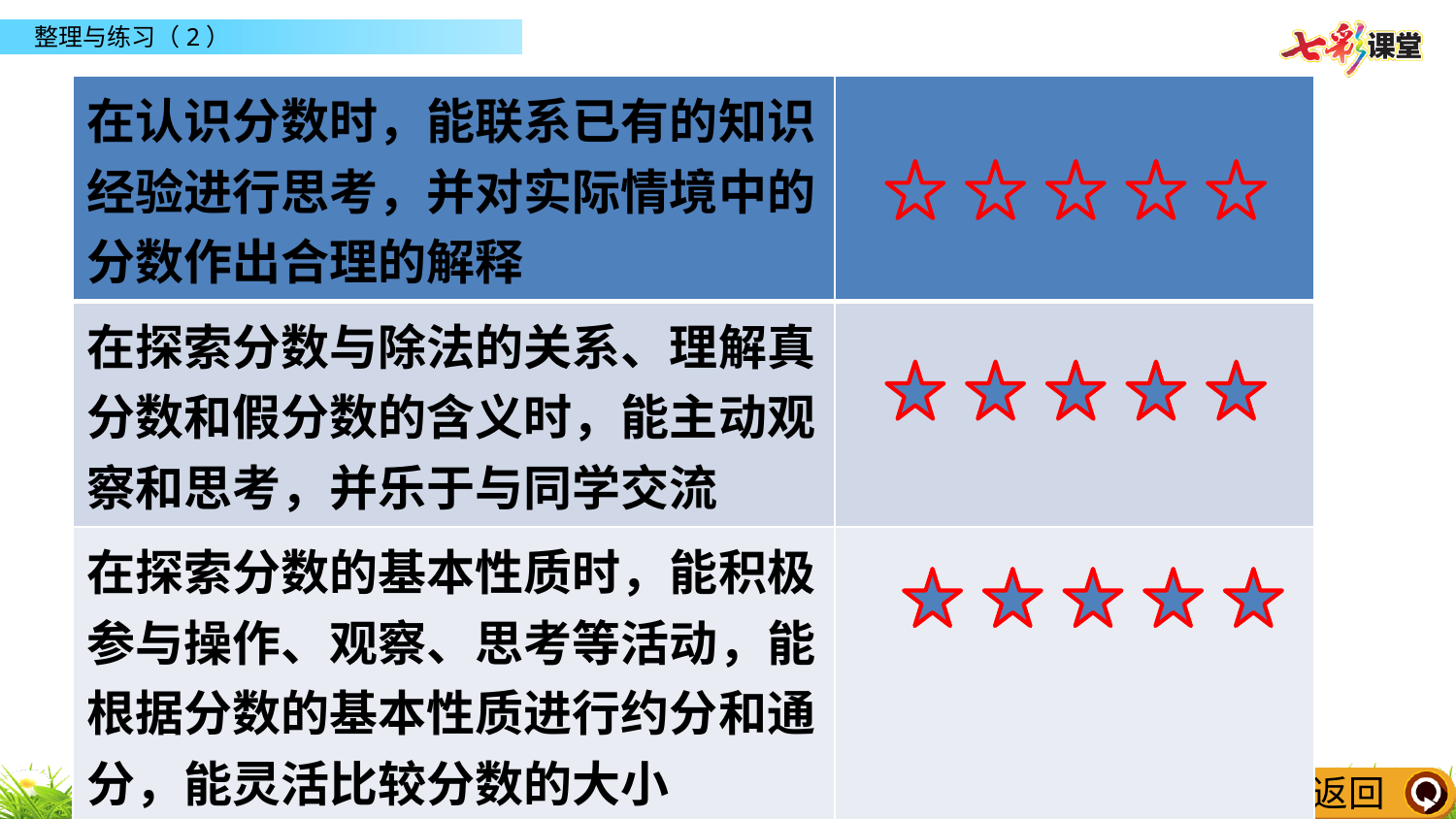

| 在认识分数时，能联系已有的知识经验进行思考，并对实际情境中的分数作出合理的解释 |  |
| --- | --- |
| 在探索分数与除法的关系、理解真分数和假分数的含义时，能主动观察和思考，并乐于与同学交流 |  |
| 在探索分数的基本性质时，能积极参与操作、观察、思考等活动，能根据分数的基本性质进行约分和通分，能灵活比较分数的大小 |  |